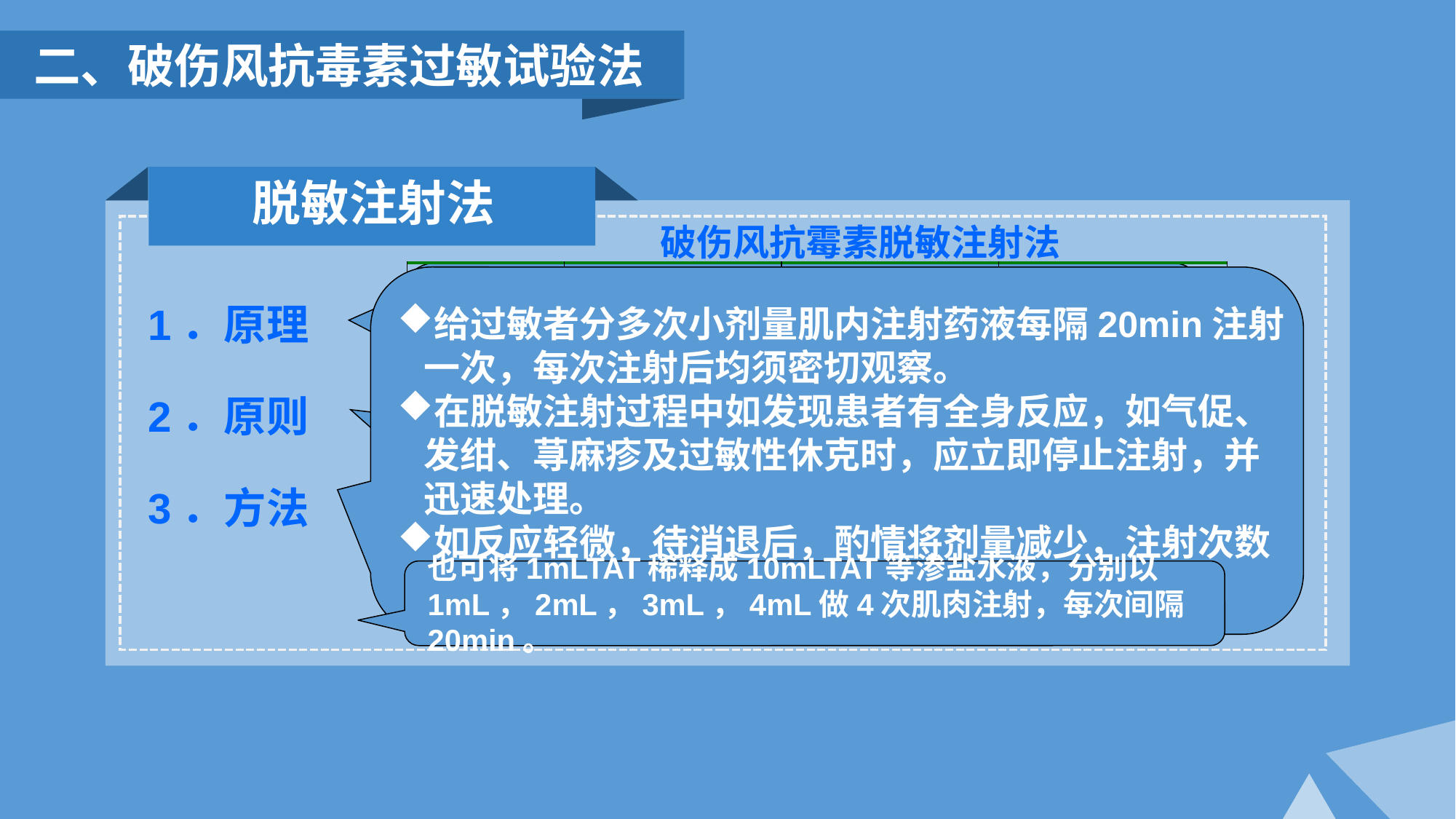

二、破伤风抗毒素过敏试验法

脱敏注射法

破伤风抗霉素脱敏注射法
1．原理
2．原则
3．方法

以少量抗原，在一定时间内多次消耗体内的抗体，避免因为一次性大量释放而致过敏，从而达到脱敏目的。
| 次 数 | 抗毒血清 | 等渗盐水 | 注射法 |
| --- | --- | --- | --- |
| 1 | 0.1mL | 0.9mL | IM |
| 2 | 0.2mL | 0.8mL | IM |
| 3 | 0.3mL | 0.7mL | IM |
| 4 | 余量 | 稀释至1mL | IM |

给过敏者分多次小剂量肌内注射药液每隔20min注射一次，每次注射后均须密切观察。
在脱敏注射过程中如发现患者有全身反应，如气促、发绀、荨麻疹及过敏性休克时，应立即停止注射，并迅速处理。
如反应轻微，待消退后，酌情将剂量减少，注射次数增加，使其顺利注入所需的全量。

少量多次，逐渐增加用量。
施行脱敏注射前，可应用苯海拉明等抗组胺药物，以减少过敏反应的发生。
也可将1mLTAT稀释成10mLTAT等渗盐水液，分别以1mL，2mL，3mL，4mL做4次肌肉注射，每次间隔20min。